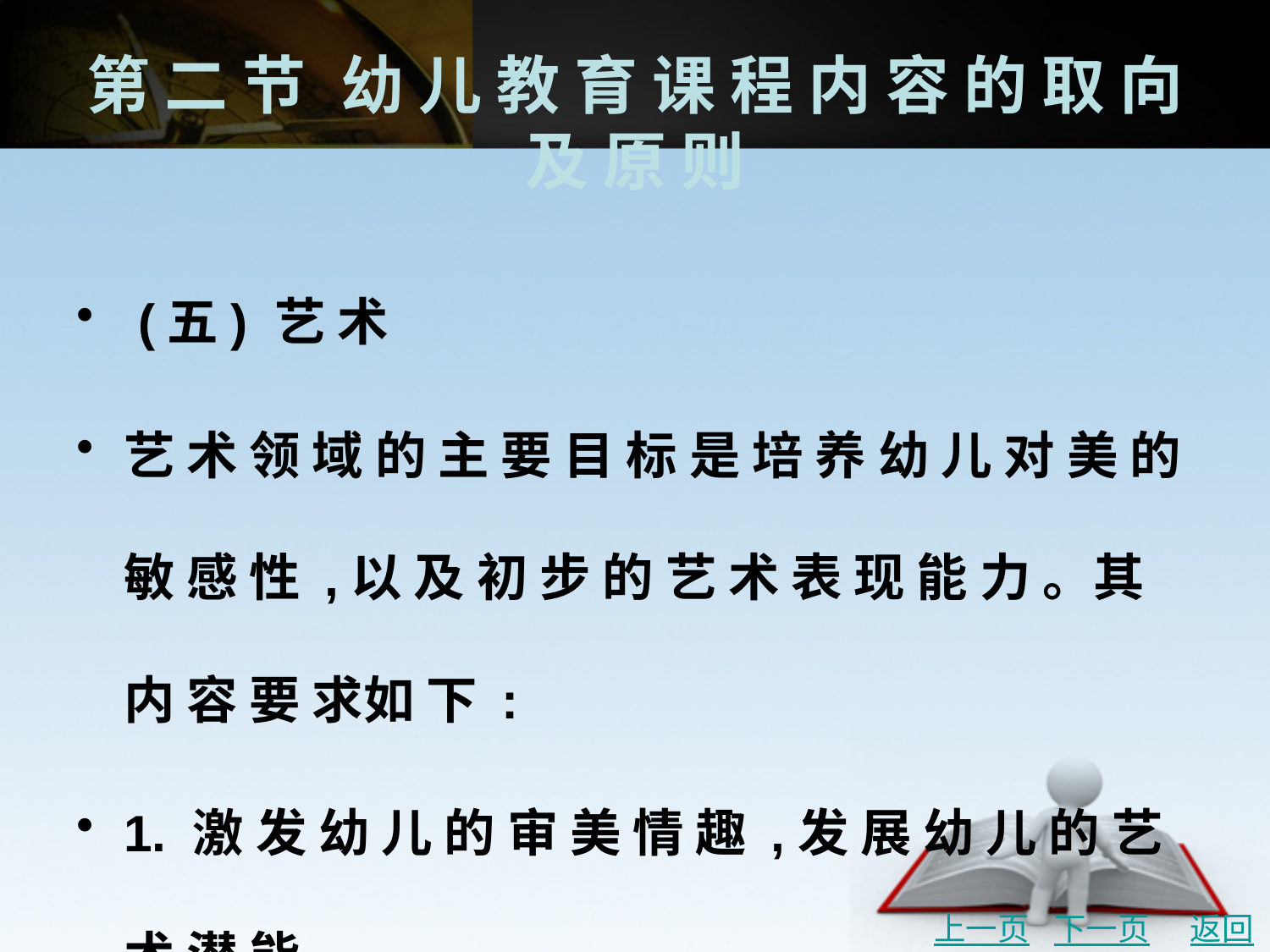

# 第 二 节	幼 儿 教 育 课 程 内 容 的 取 向 及 原 则
 (五) 艺 术
艺 术 领 域 的 主 要 目 标 是 培 养 幼 儿 对 美 的 敏 感 性 ,以 及 初 步 的 艺 术 表 现 能 力 。其 内 容 要 求如 下 :
1. 激 发 幼 儿 的 审 美 情 趣 ,发 展 幼 儿 的 艺 术 潜 能
2. 创 造 自 由 表 现 的 机 会 ,提 高 幼 儿 的 艺 术 表 现 技 能
3. 指 导 艺 术 制 作 ,创 设 艺 术 展 示 机 会

上一页
下一页
返回